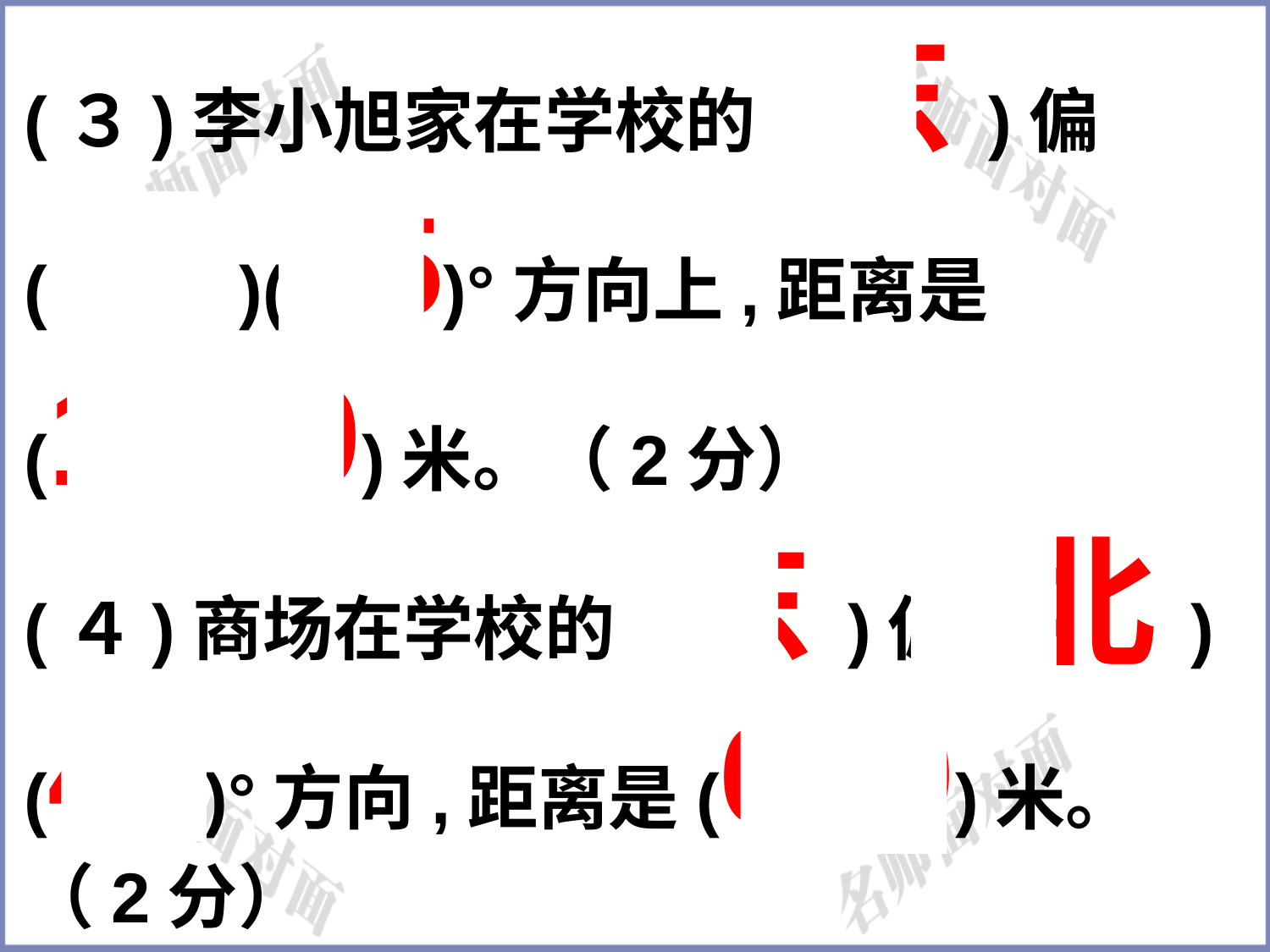

(３)李小旭家在学校的(东)偏(南)(15)°方向上,距离是(1200)米。（2分）
(４)商场在学校的(东)偏(北)
(40)°方向,距离是(600)米。
（2分）